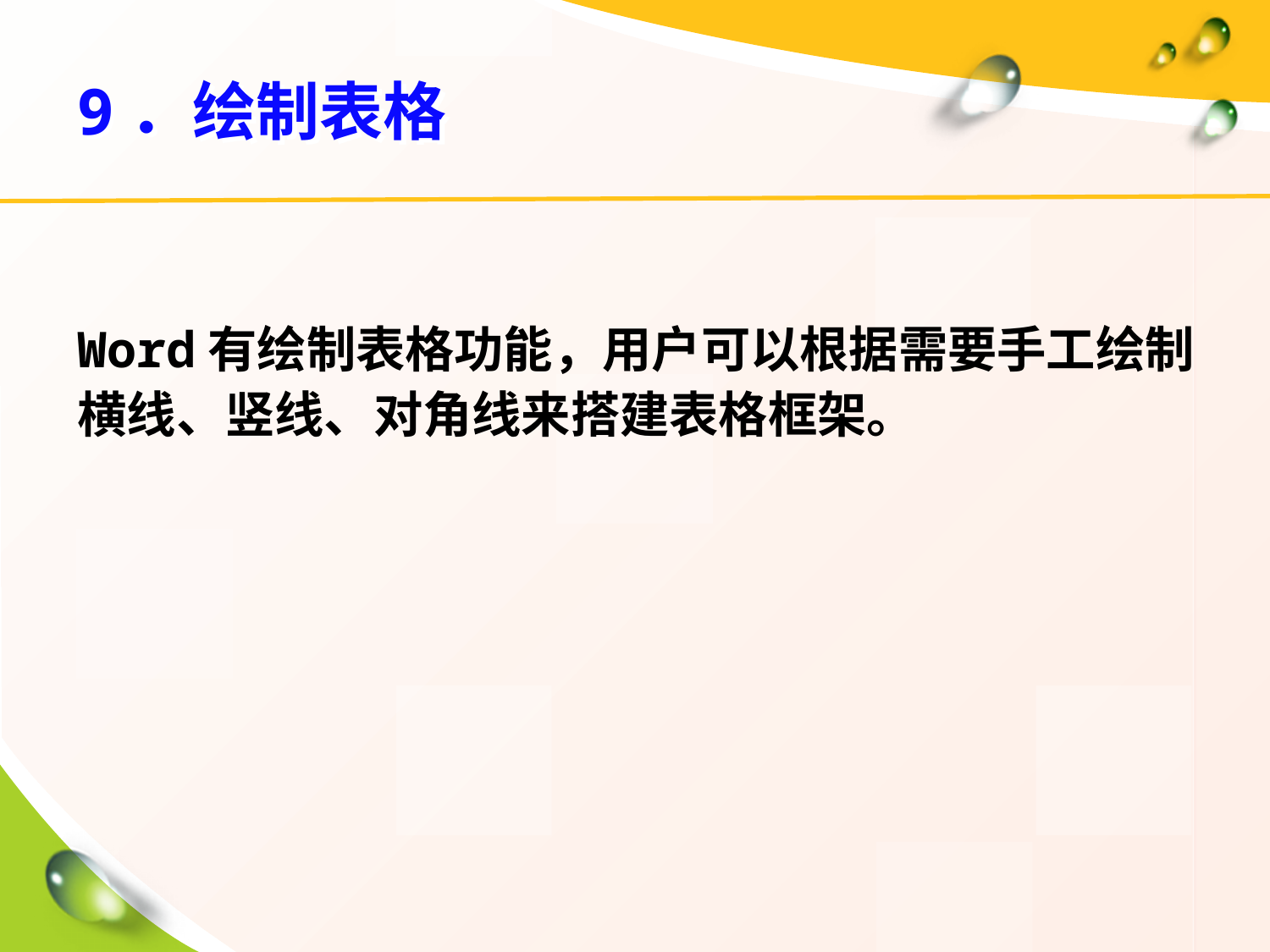

# 9．绘制表格
Word有绘制表格功能，用户可以根据需要手工绘制横线、竖线、对角线来搭建表格框架。